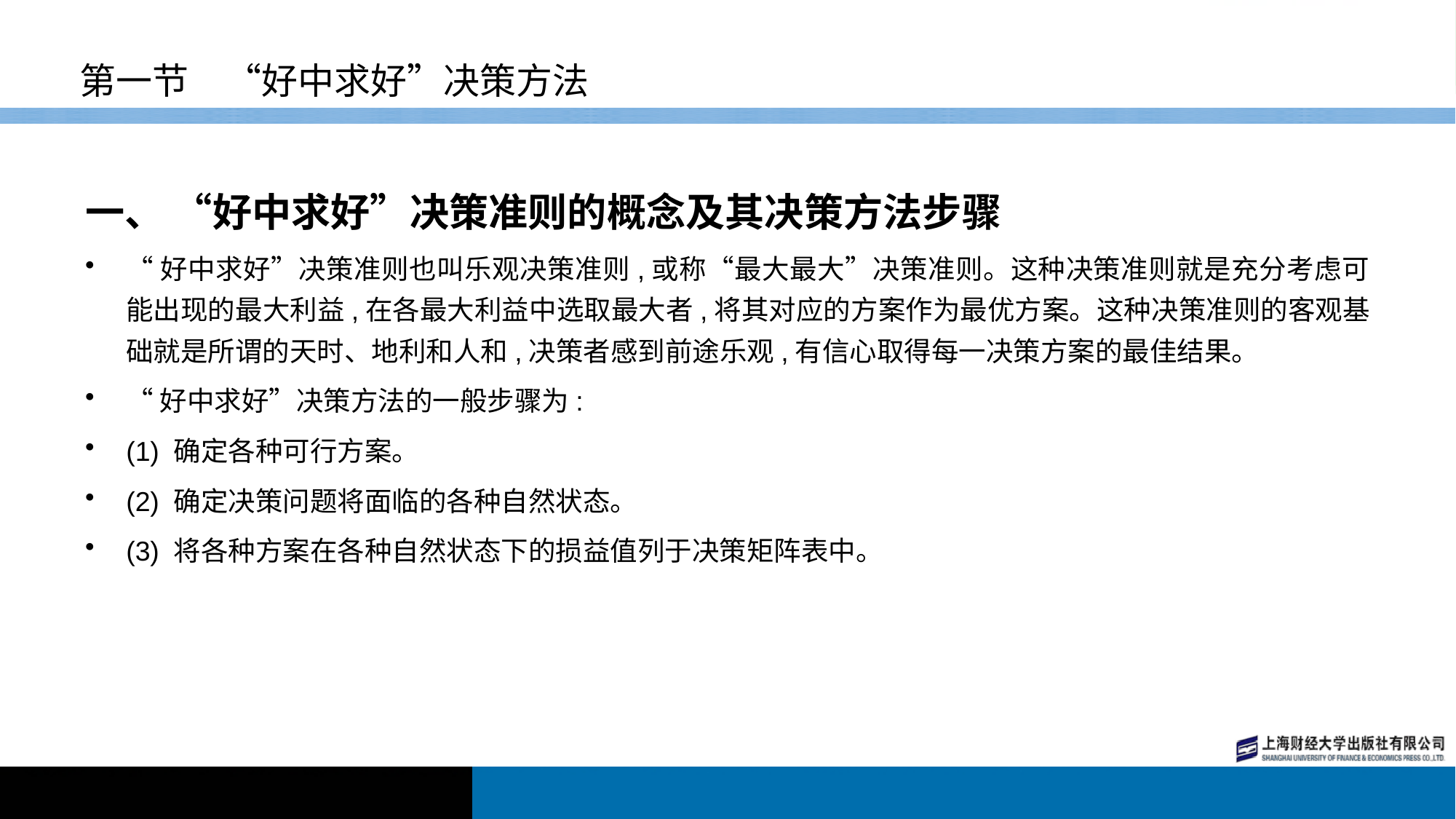

# 第一节　“好中求好”决策方法
一、 “好中求好”决策准则的概念及其决策方法步骤
“好中求好”决策准则也叫乐观决策准则,或称“最大最大”决策准则。这种决策准则就是充分考虑可能出现的最大利益,在各最大利益中选取最大者,将其对应的方案作为最优方案。这种决策准则的客观基础就是所谓的天时、地利和人和,决策者感到前途乐观,有信心取得每一决策方案的最佳结果。
“好中求好”决策方法的一般步骤为:
(1) 确定各种可行方案。
(2) 确定决策问题将面临的各种自然状态。
(3) 将各种方案在各种自然状态下的损益值列于决策矩阵表中。
3